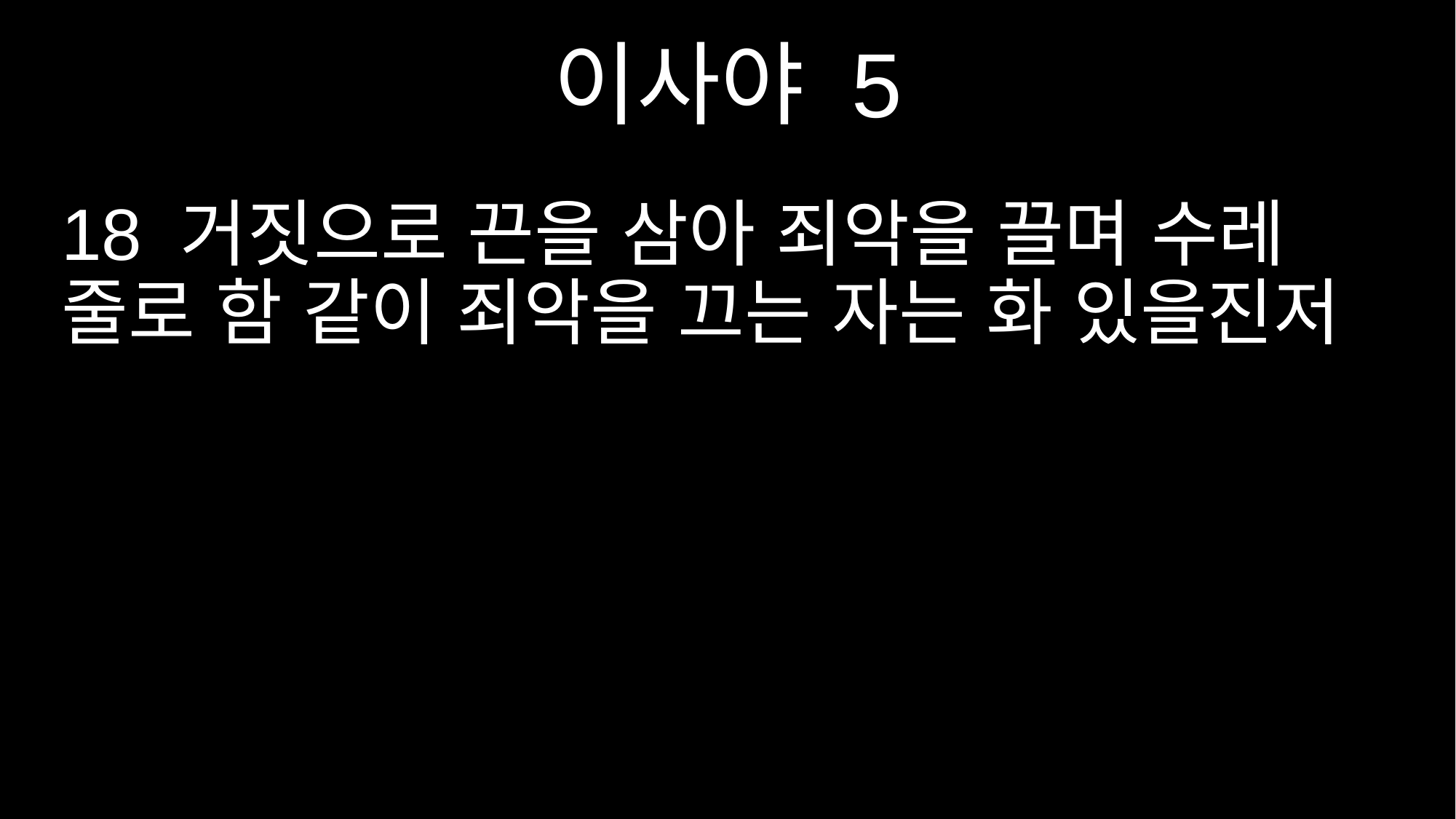

이사야 5
18 거짓으로 끈을 삼아 죄악을 끌며 수레 줄로 함 같이 죄악을 끄는 자는 화 있을진저